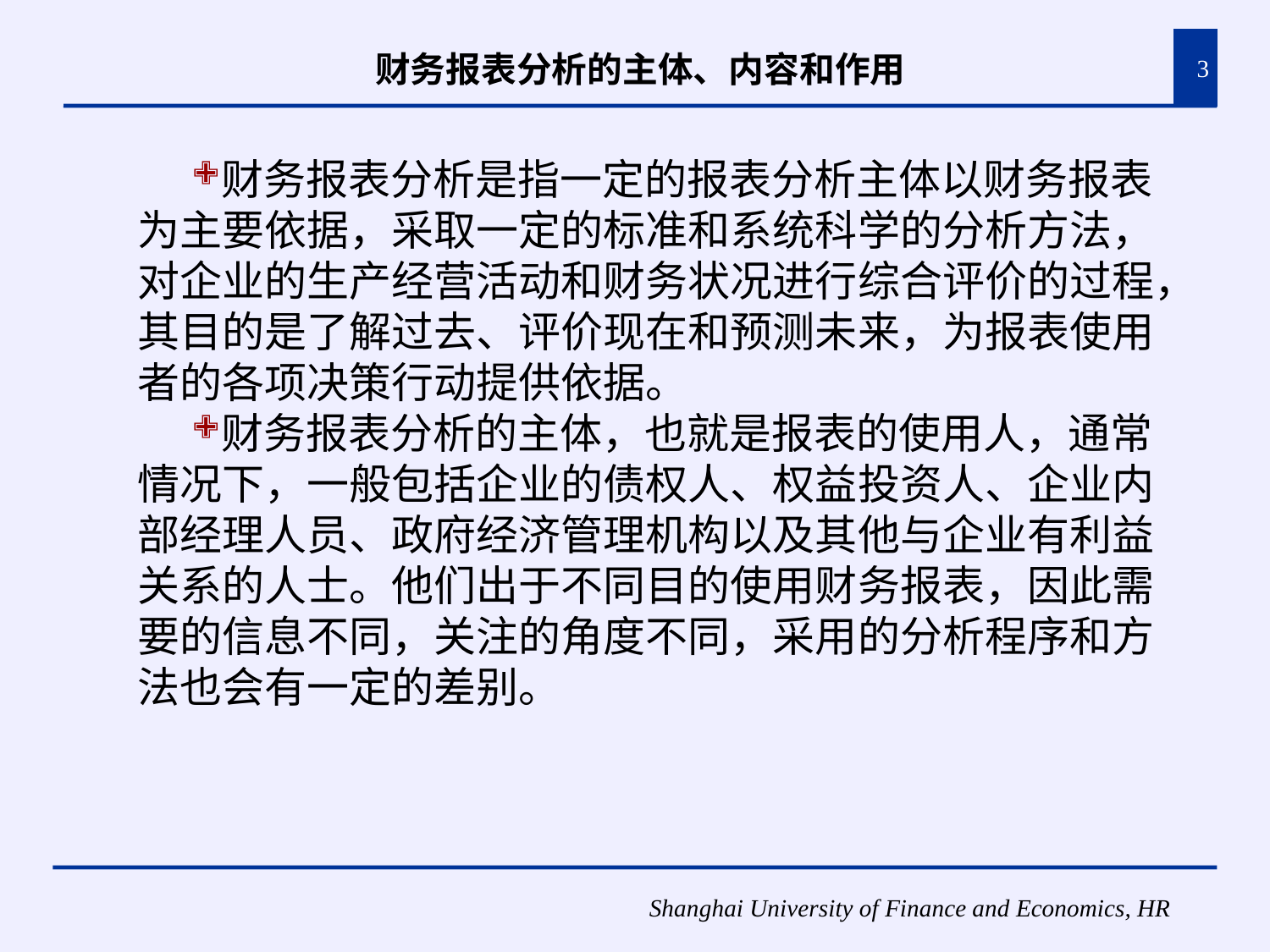

# 财务报表分析的主体、内容和作用
3
财务报表分析是指一定的报表分析主体以财务报表为主要依据，采取一定的标准和系统科学的分析方法，对企业的生产经营活动和财务状况进行综合评价的过程，其目的是了解过去、评价现在和预测未来，为报表使用者的各项决策行动提供依据。
财务报表分析的主体，也就是报表的使用人，通常情况下，一般包括企业的债权人、权益投资人、企业内部经理人员、政府经济管理机构以及其他与企业有利益关系的人士。他们出于不同目的使用财务报表，因此需要的信息不同，关注的角度不同，采用的分析程序和方法也会有一定的差别。